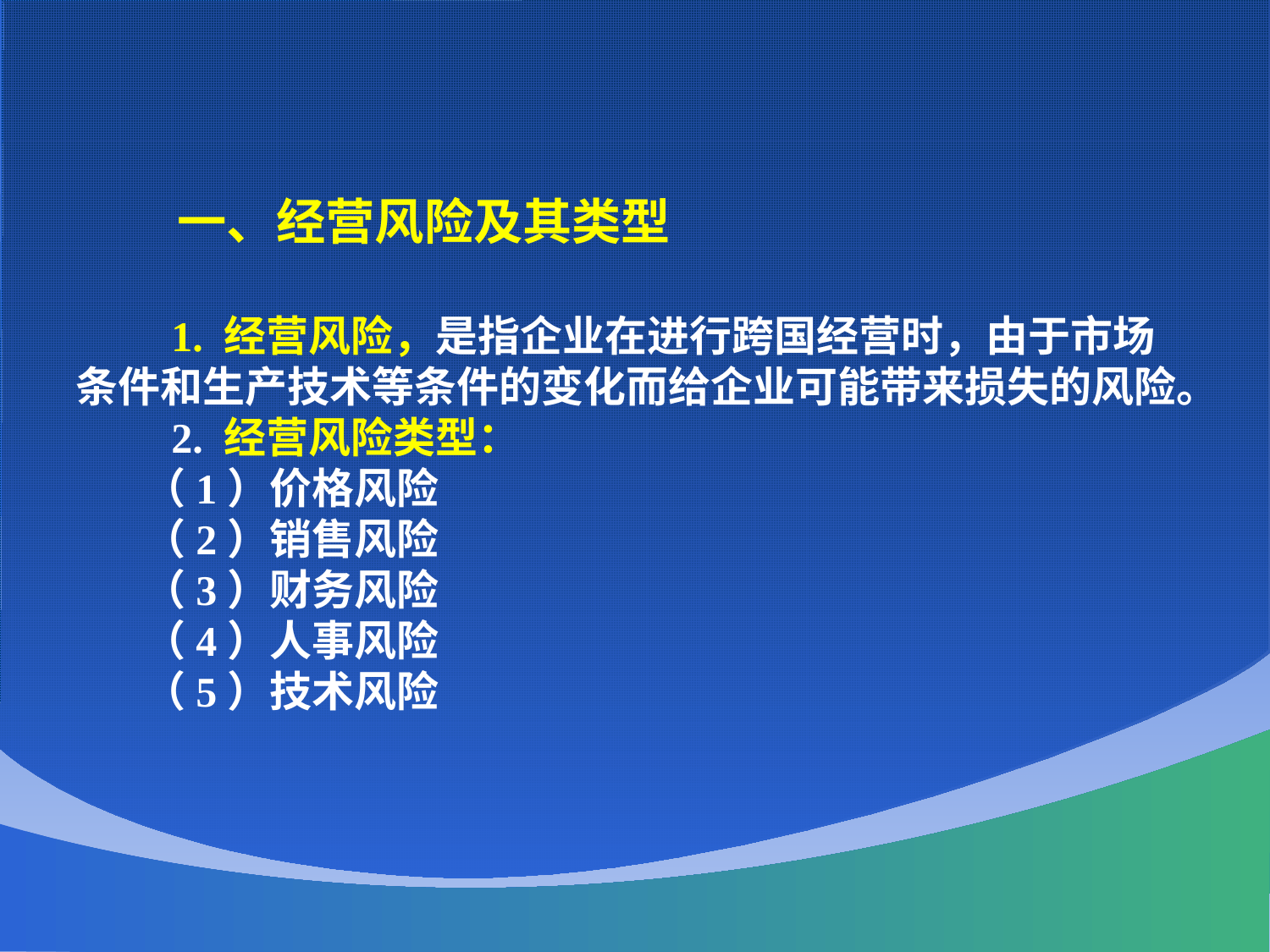

一、经营风险及其类型

         1. 经营风险，是指企业在进行跨国经营时，由于市场条件和生产技术等条件的变化而给企业可能带来损失的风险。
         2. 经营风险类型：
      （1）价格风险
      （2）销售风险
      （3）财务风险
      （4）人事风险
      （5）技术风险